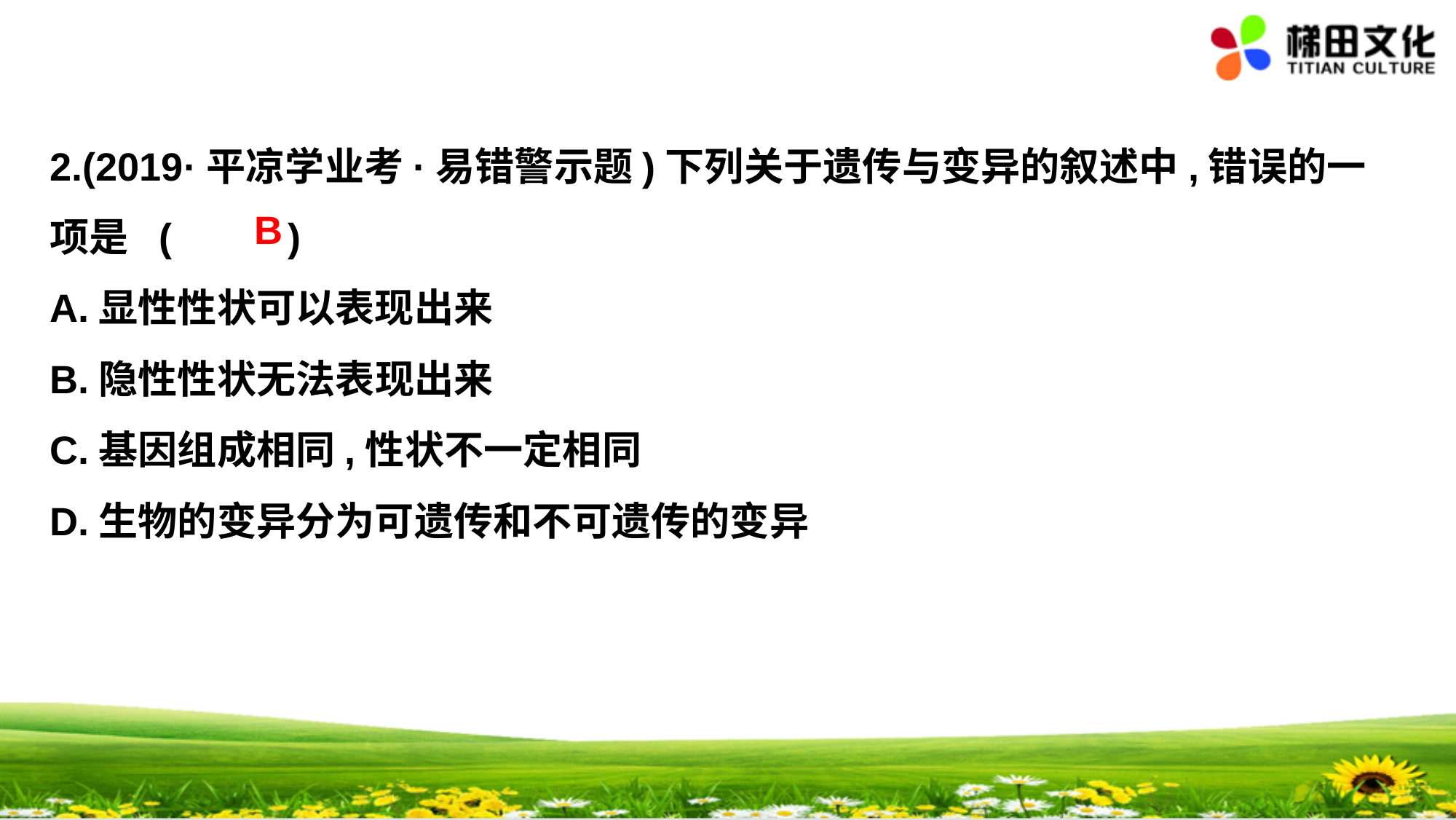

2.(2019·平凉学业考·易错警示题)下列关于遗传与变异的叙述中,错误的一
项是	(　  　)
A.显性性状可以表现出来
B.隐性性状无法表现出来
C.基因组成相同,性状不一定相同
D.生物的变异分为可遗传和不可遗传的变异
B